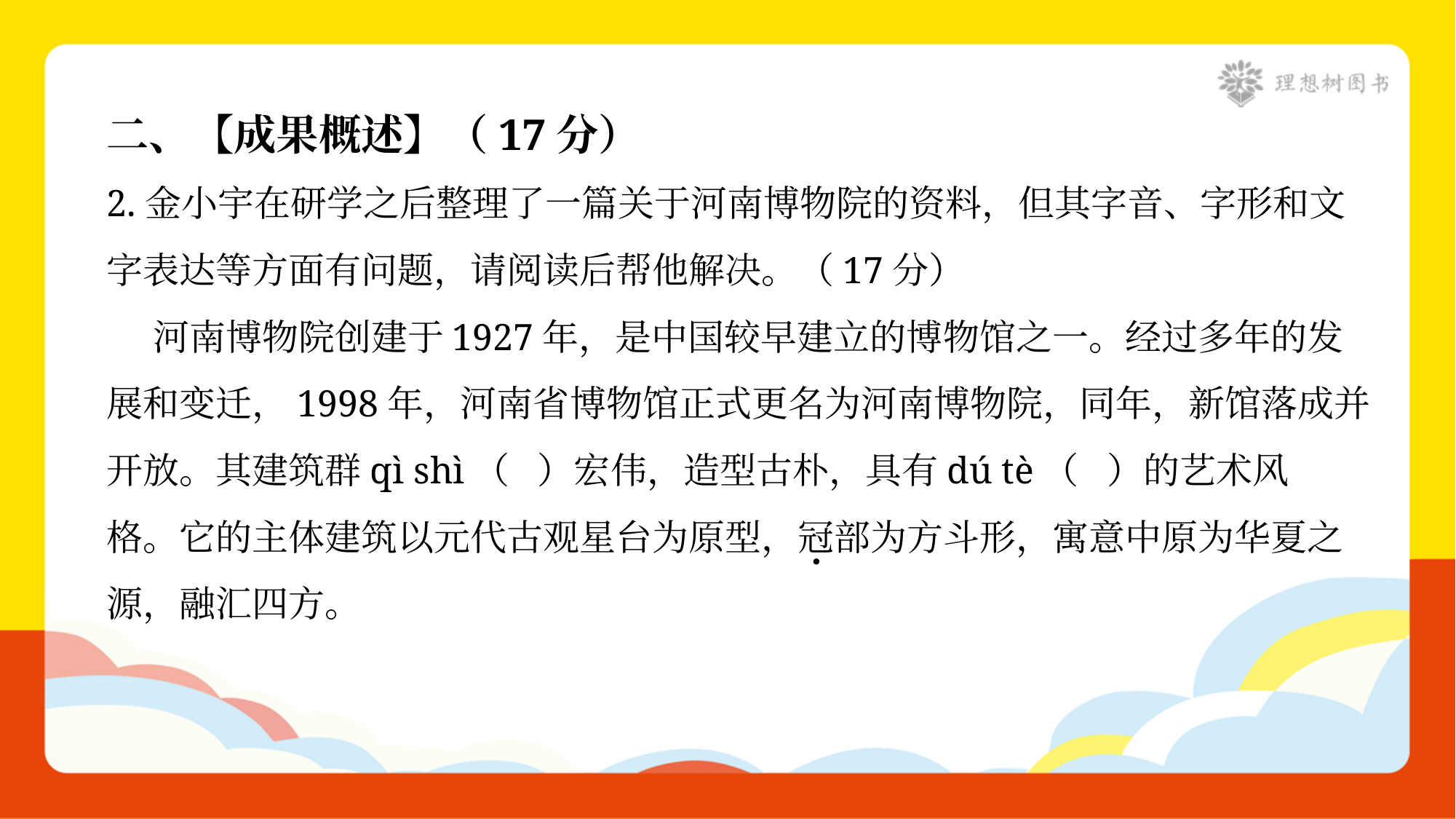

二、【成果概述】（17分）
2.金小宇在研学之后整理了一篇关于河南博物院的资料，但其字音、字形和文
字表达等方面有问题，请阅读后帮他解决。（17分）
    河南博物院创建于1927年，是中国较早建立的博物馆之一。经过多年的发
展和变迁，1998年，河南省博物馆正式更名为河南博物院，同年，新馆落成并
开放。其建筑群qì shì（   ）宏伟，造型古朴，具有dú tè（   ）的艺术风
格。它的主体建筑以元代古观星台为原型，冠部为方斗形，寓意中原为华夏之
源，融汇四方。